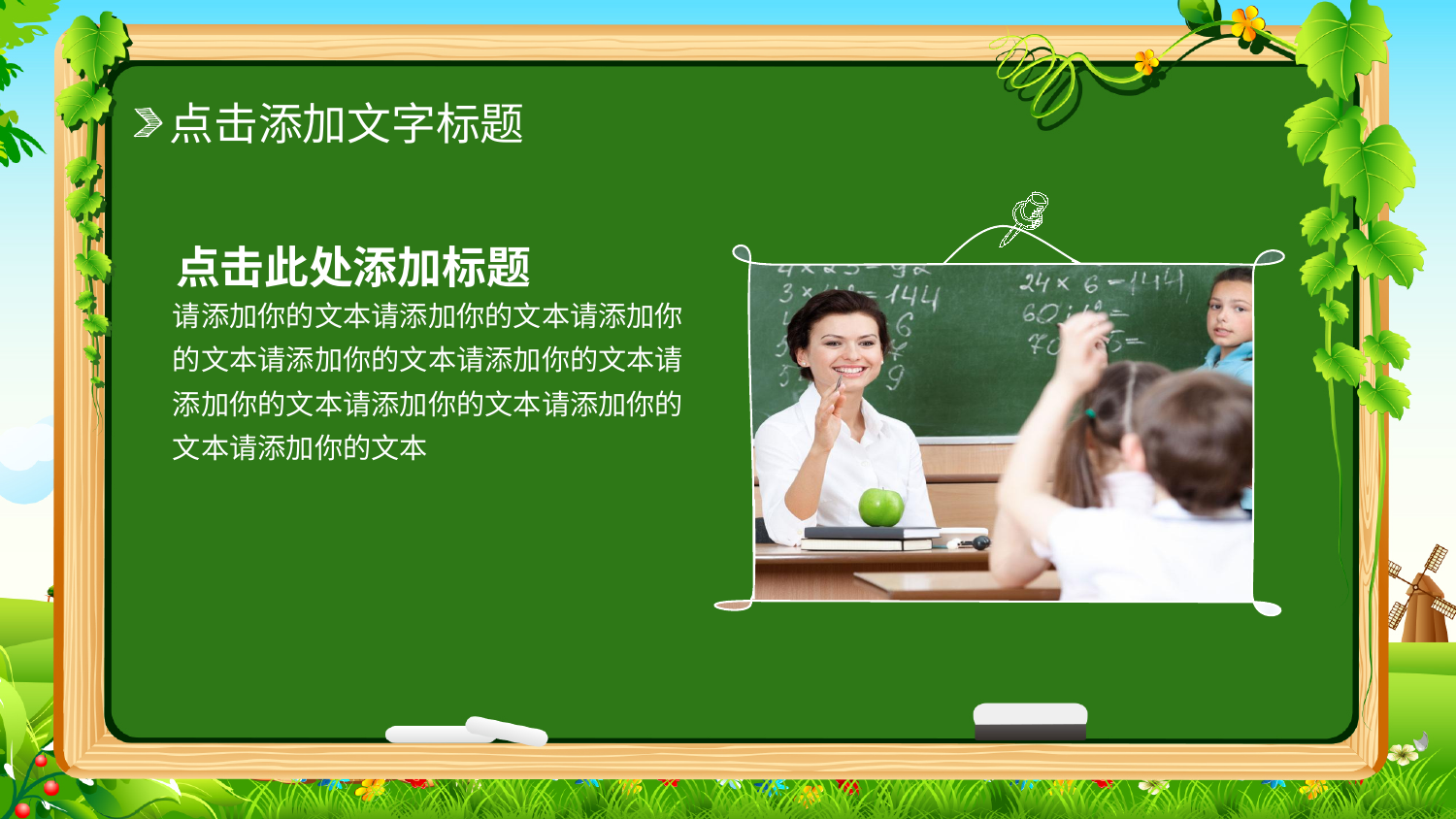

点击添加文字标题

点击此处添加标题
请添加你的文本请添加你的文本请添加你的文本请添加你的文本请添加你的文本请添加你的文本请添加你的文本请添加你的文本请添加你的文本